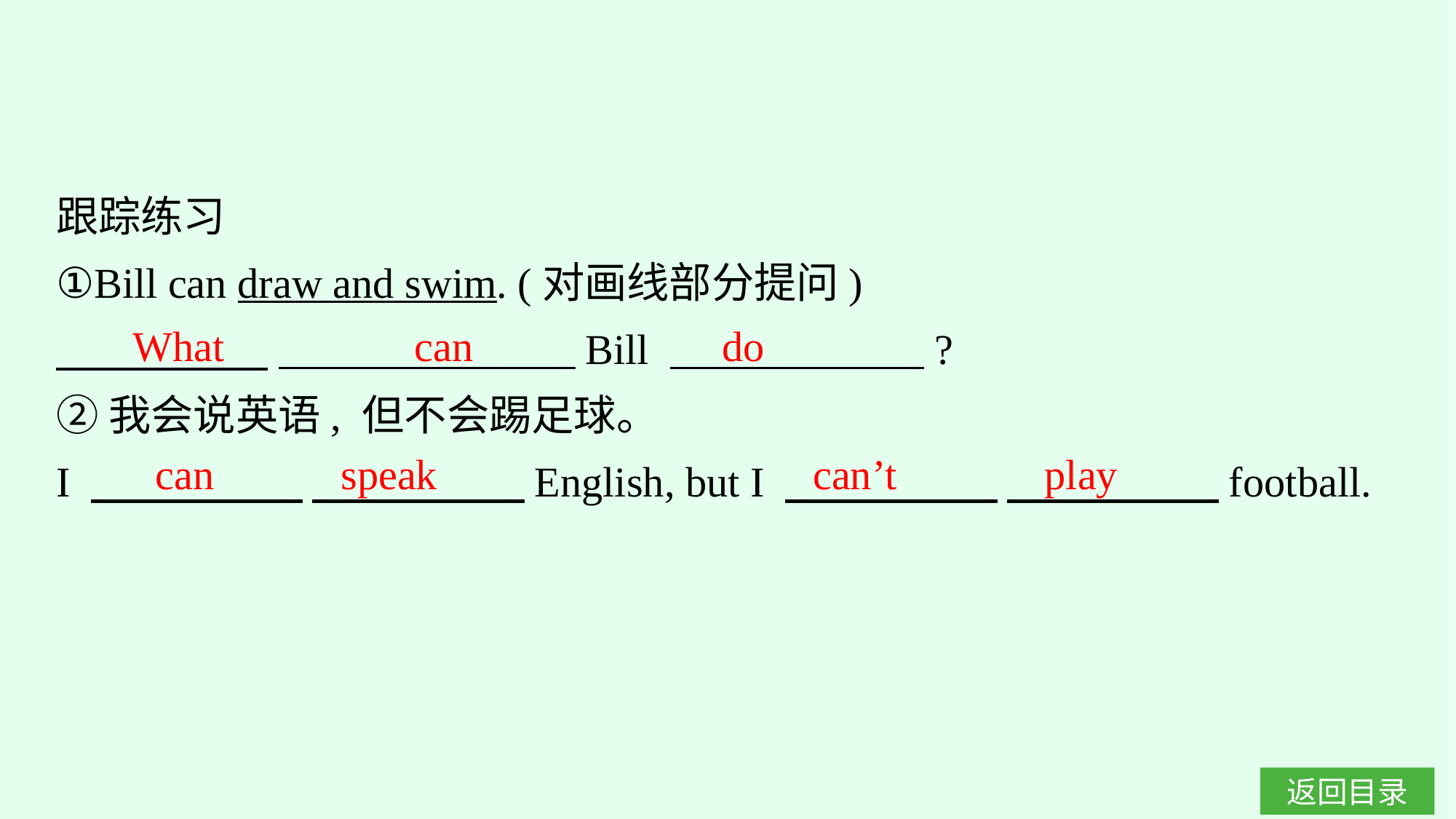

跟踪练习
①Bill can draw and swim. (对画线部分提问)
　　　　　 　　　　　　　Bill 　　　　　　?
②我会说英语, 但不会踢足球。
I 　　　　　 　　　　　English, but I 　　　　　 　　　　　football.
What                  can
do
can            speak
can’t              play